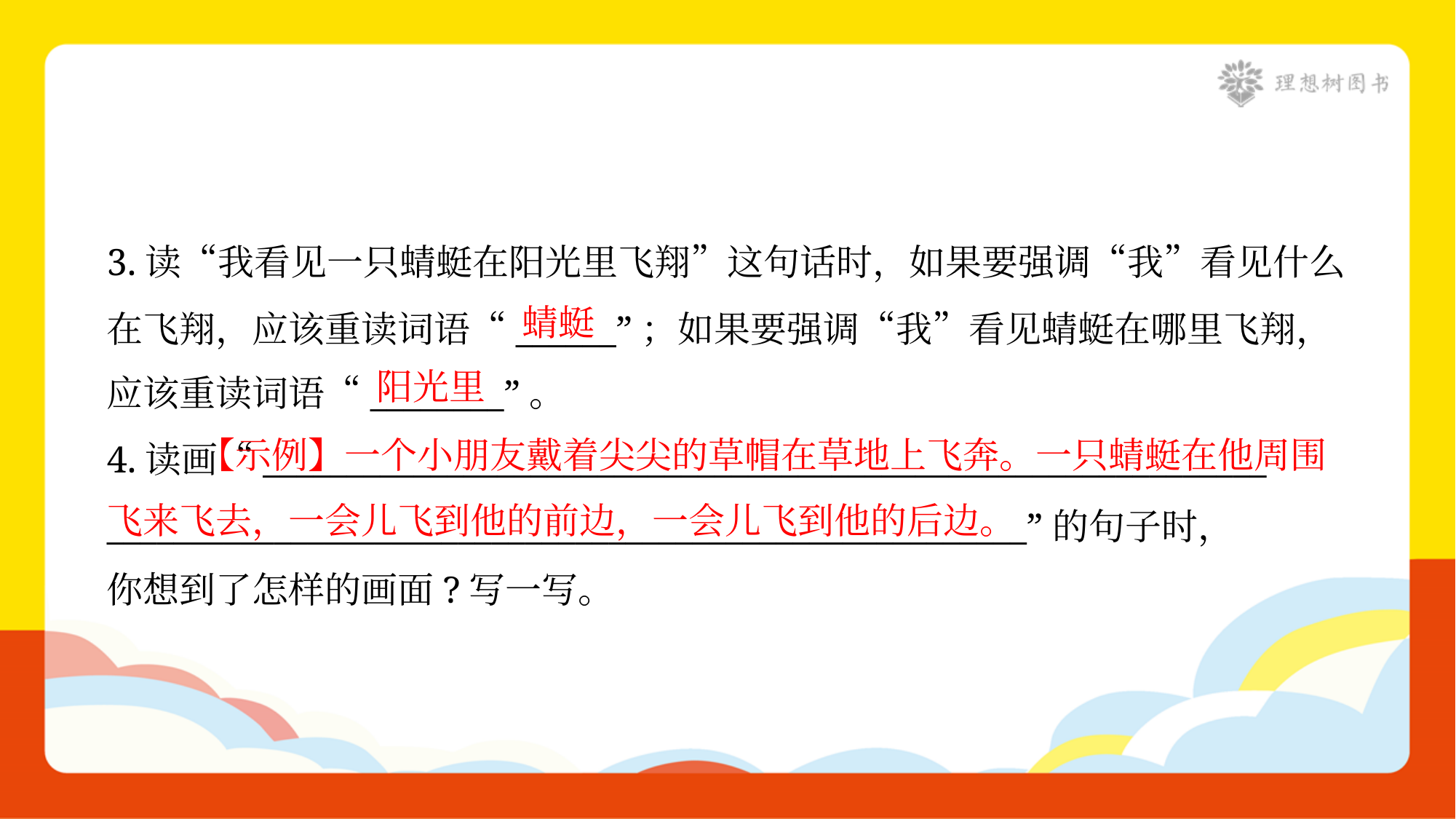

3.读“我看见一只蜻蜓在阳光里飞翔”这句话时，如果要强调“我”看见什么
在飞翔，应该重读词语“______”；如果要强调“我”看见蜻蜓在哪里飞翔，
应该重读词语“________”。
蜻蜓
阳光里
         【示例】一个小朋友戴着尖尖的草帽在草地上飞奔。一只蜻蜓在他周围飞来飞去，一会儿飞到他的前边，一会儿飞到他的后边。
4.读画“____________________________________________________________
_______________________________________________________”的句子时，
你想到了怎样的画面?写一写。